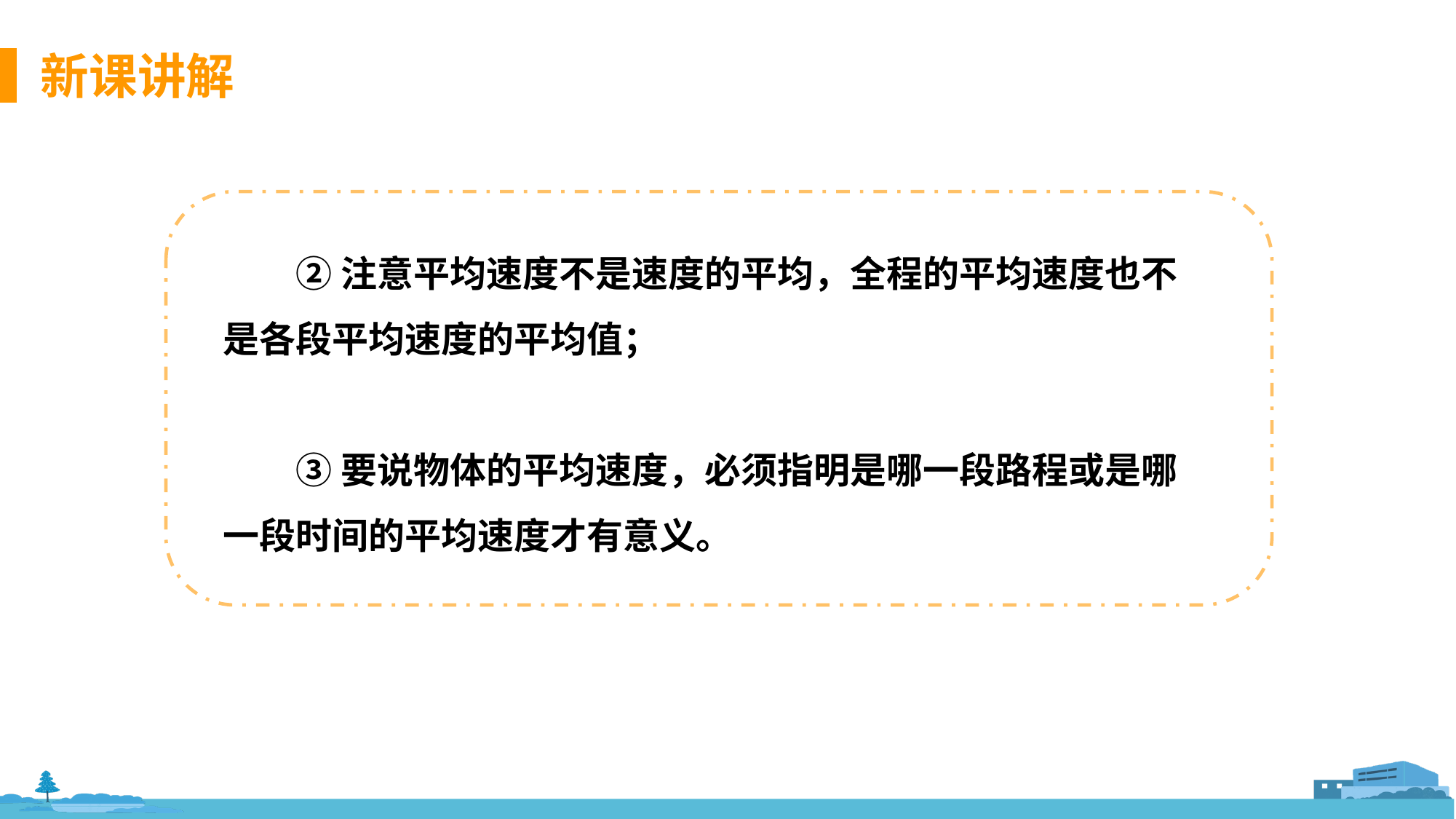

②注意平均速度不是速度的平均，全程的平均速度也不是各段平均速度的平均值；

③要说物体的平均速度，必须指明是哪一段路程或是哪一段时间的平均速度才有意义。